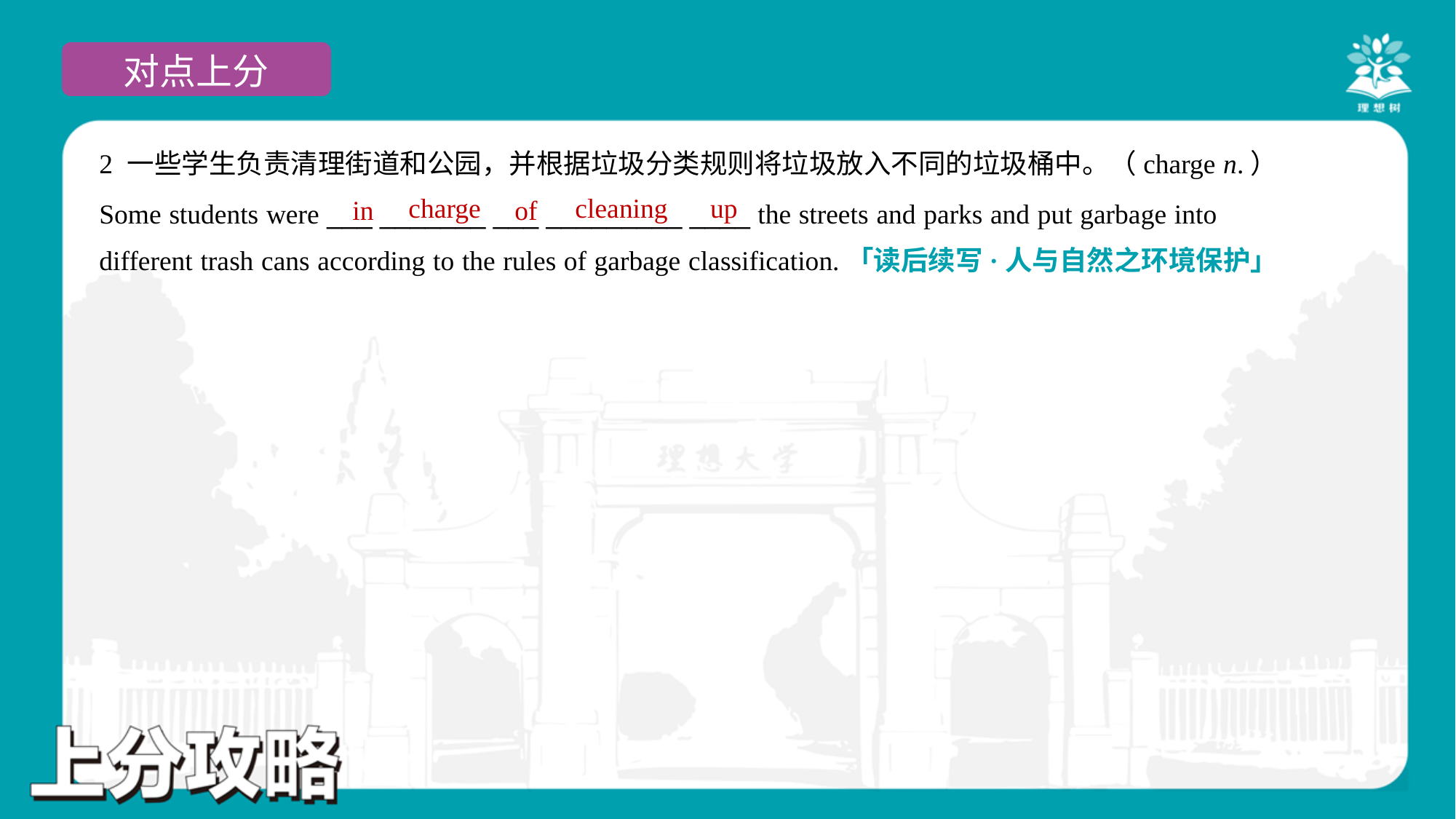

2 一些学生负责清理街道和公园，并根据垃圾分类规则将垃圾放入不同的垃圾桶中。（charge n.）
Some students were ___ _______ ___ _________ ____ the streets and parks and put garbage into
different trash cans according to the rules of garbage classification.「读后续写·人与自然之环境保护」
charge
cleaning
up
in
of